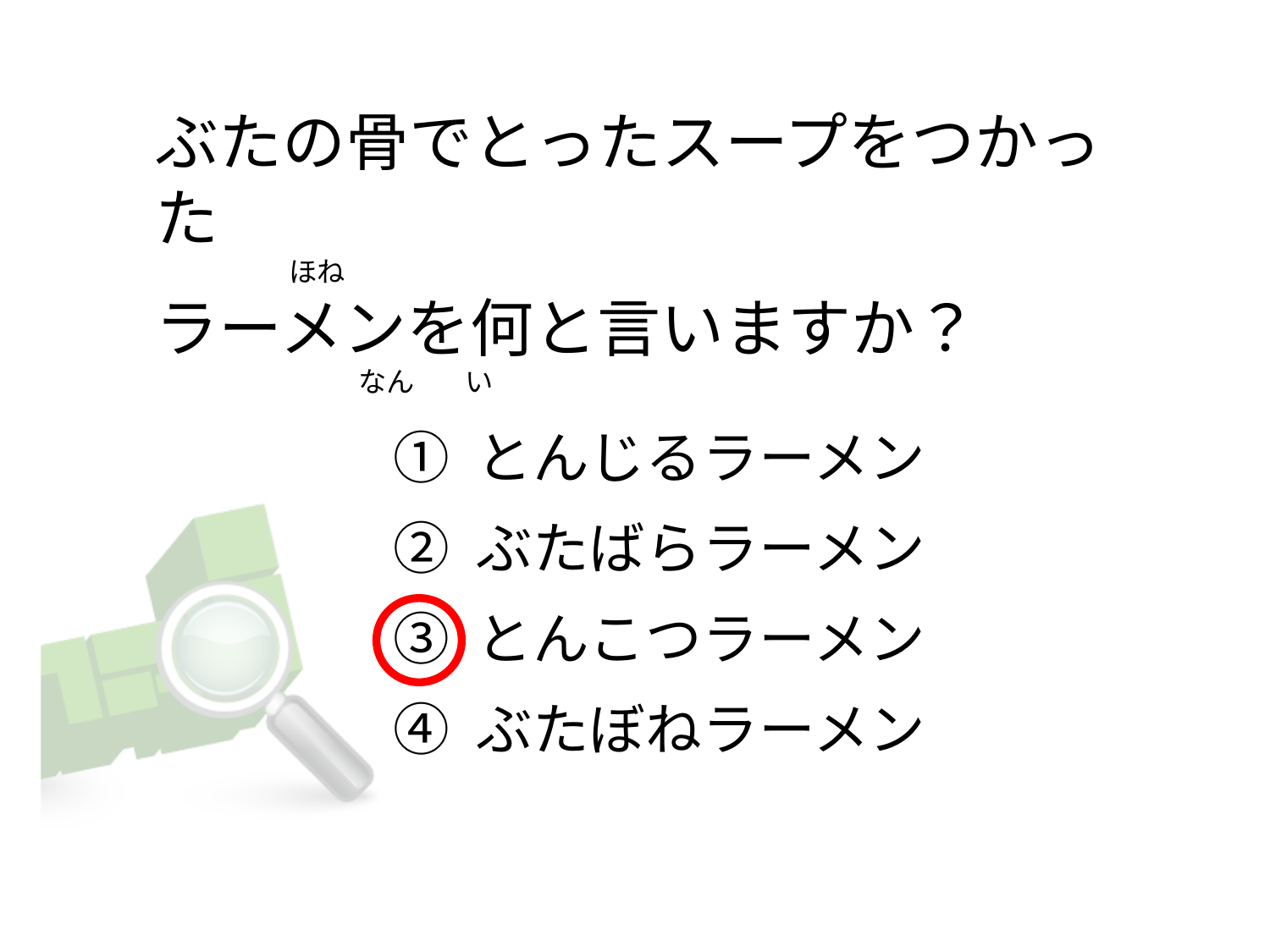

# ぶたの骨でとったスープをつかった                       ほね ラーメンを何と言いますか？                                 なん        い
① とんじるラーメン
② ぶたばらラーメン
③ とんこつラーメン
④ ぶたぼねラーメン